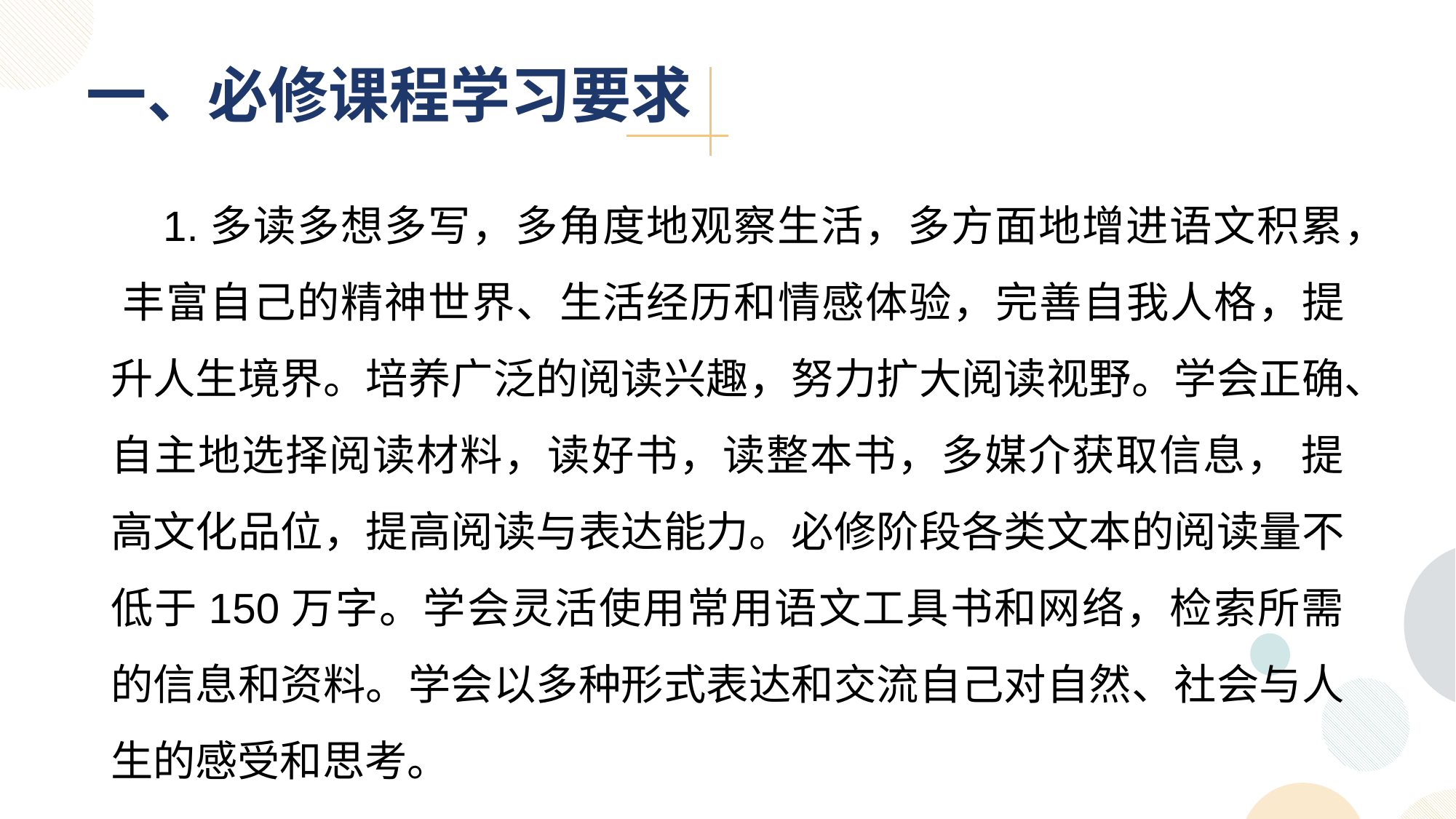

一、必修课程学习要求
    1.多读多想多写，多角度地观察生活，多方面地增进语文积累， 丰富自己的精神世界、生活经历和情感体验，完善自我人格，提升人生境界。培养广泛的阅读兴趣，努力扩大阅读视野。学会正确、自主地选择阅读材料，读好书，读整本书，多媒介获取信息， 提高文化品位，提高阅读与表达能力。必修阶段各类文本的阅读量不低于150万字。学会灵活使用常用语文工具书和网络，检索所需的信息和资料。学会以多种形式表达和交流自己对自然、社会与人生的感受和思考。